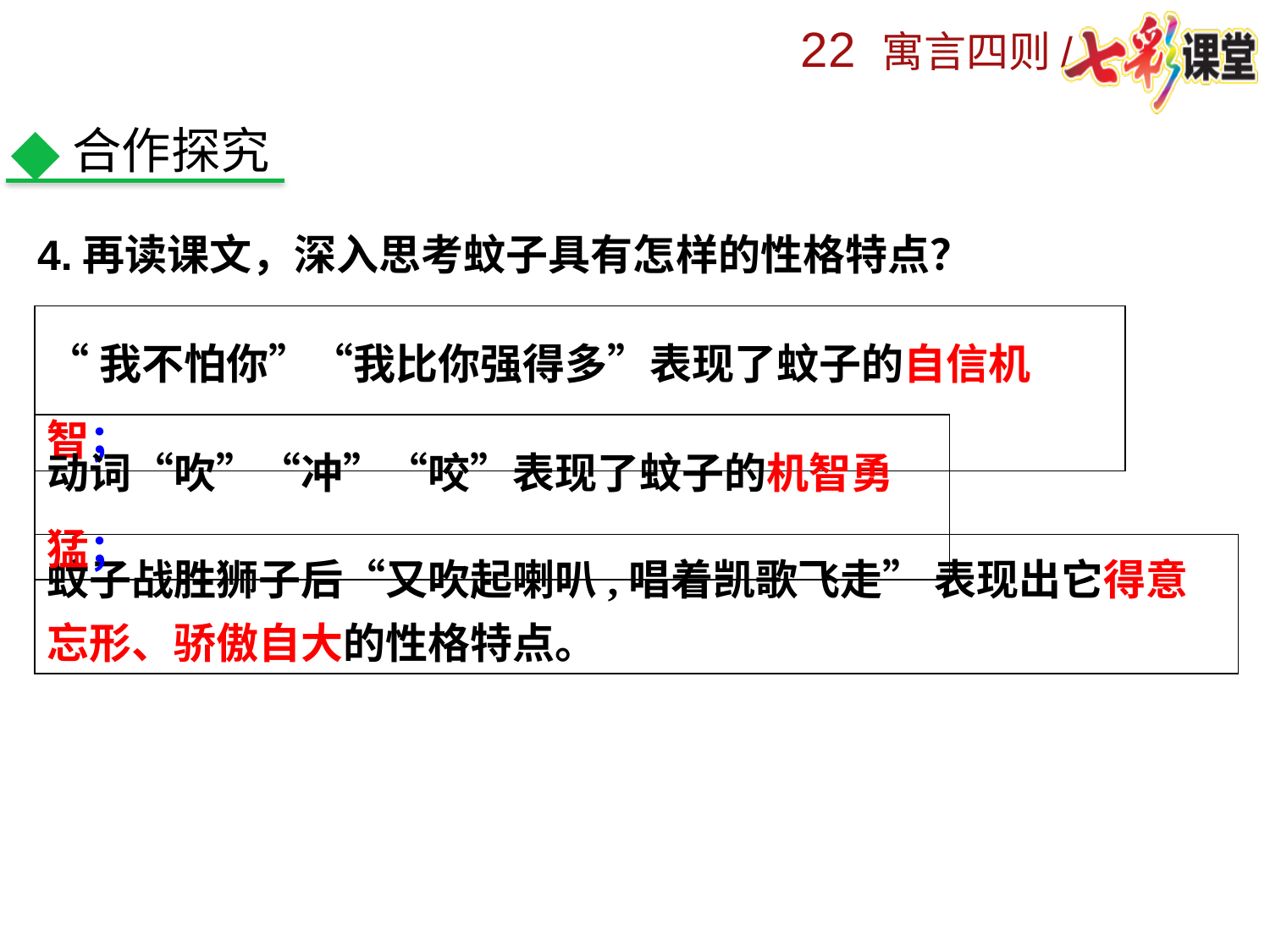

合作探究

4.再读课文，深入思考蚊子具有怎样的性格特点？
“我不怕你”“我比你强得多”表现了蚊子的自信机智；
动词“吹”“冲”“咬”表现了蚊子的机智勇猛；
蚊子战胜狮子后“又吹起喇叭,唱着凯歌飞走” 表现出它得意忘形、骄傲自大的性格特点。